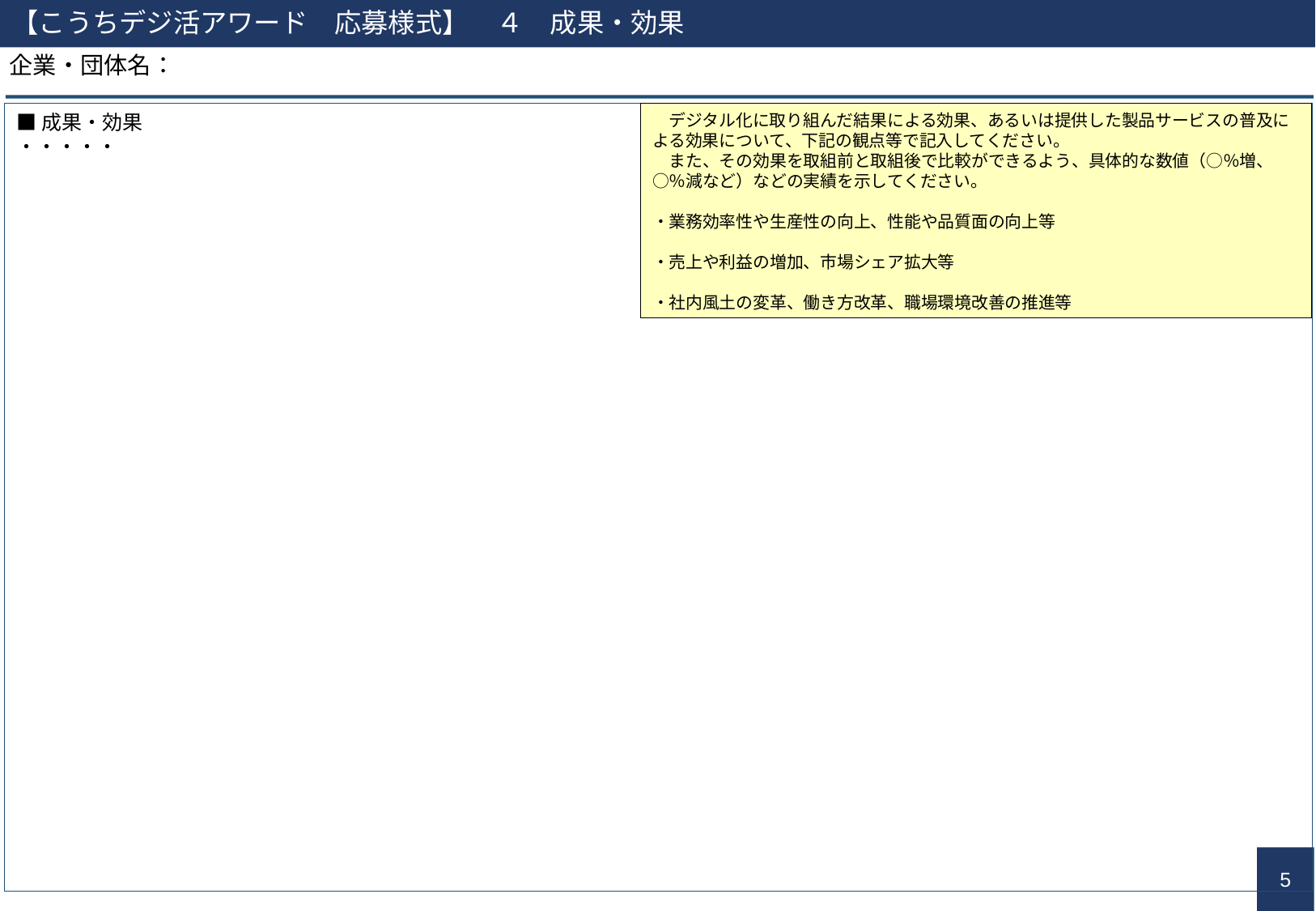

【こうちデジ活アワード　応募様式】　４　成果・効果
企業・団体名：

■成果・効果
・・・・・

　デジタル化に取り組んだ結果による効果、あるいは提供した製品サービスの普及による効果について、下記の観点等で記入してください。
　また、その効果を取組前と取組後で比較ができるよう、具体的な数値（○％増、○％減など）などの実績を示してください。

・業務効率性や生産性の向上、性能や品質面の向上等

・売上や利益の増加、市場シェア拡大等

・社内風土の変革、働き方改革、職場環境改善の推進等
5